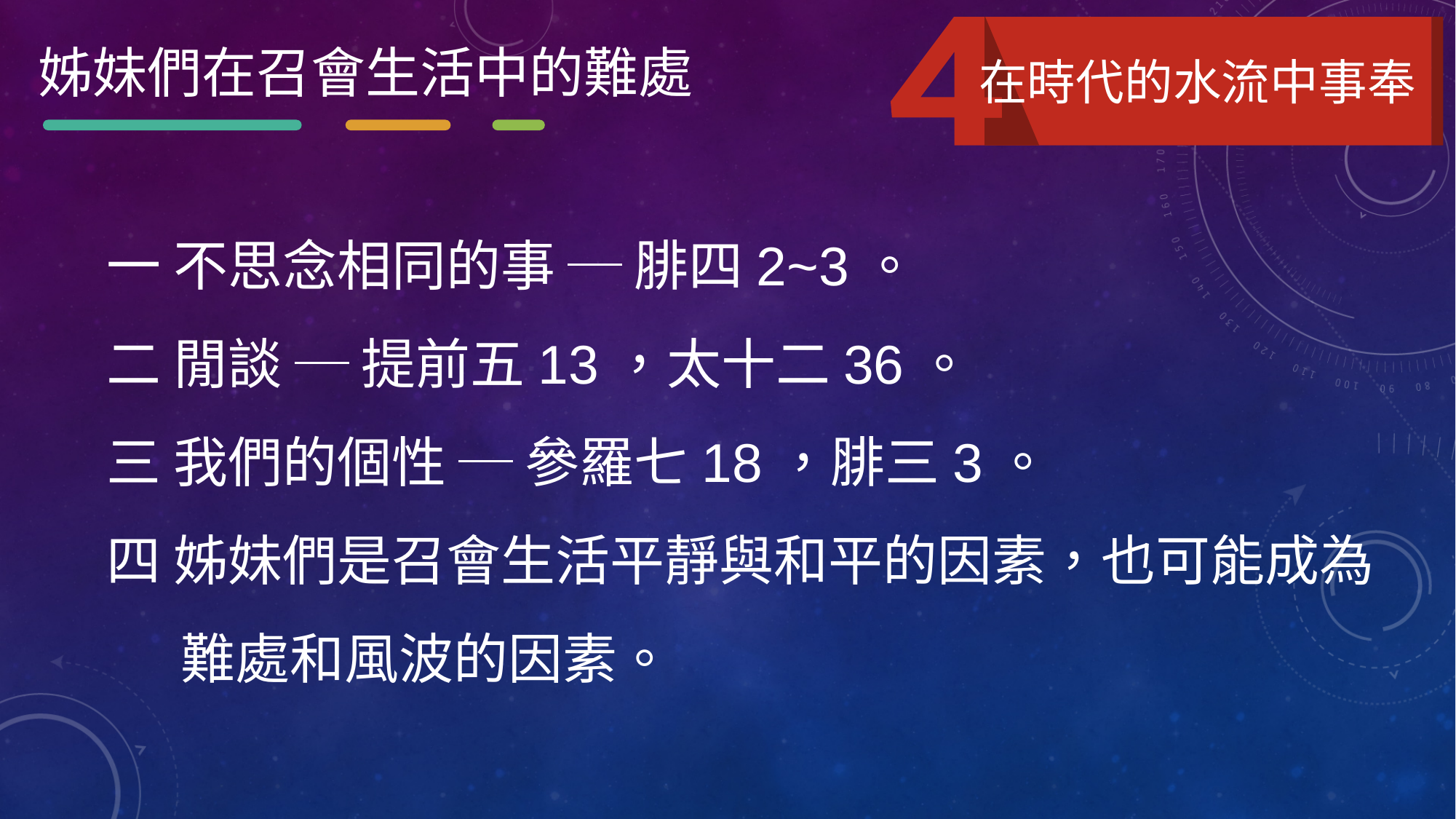

姊妹們在召會生活中的難處
在時代的水流中事奉

一 不思念相同的事 ─ 腓四2~3。
二 閒談 ─ 提前五13，太十二36。
三 我們的個性 ─ 參羅七18，腓三3。
四 姊妹們是召會生活平靜與和平的因素，也可能成為難處和風波的因素。